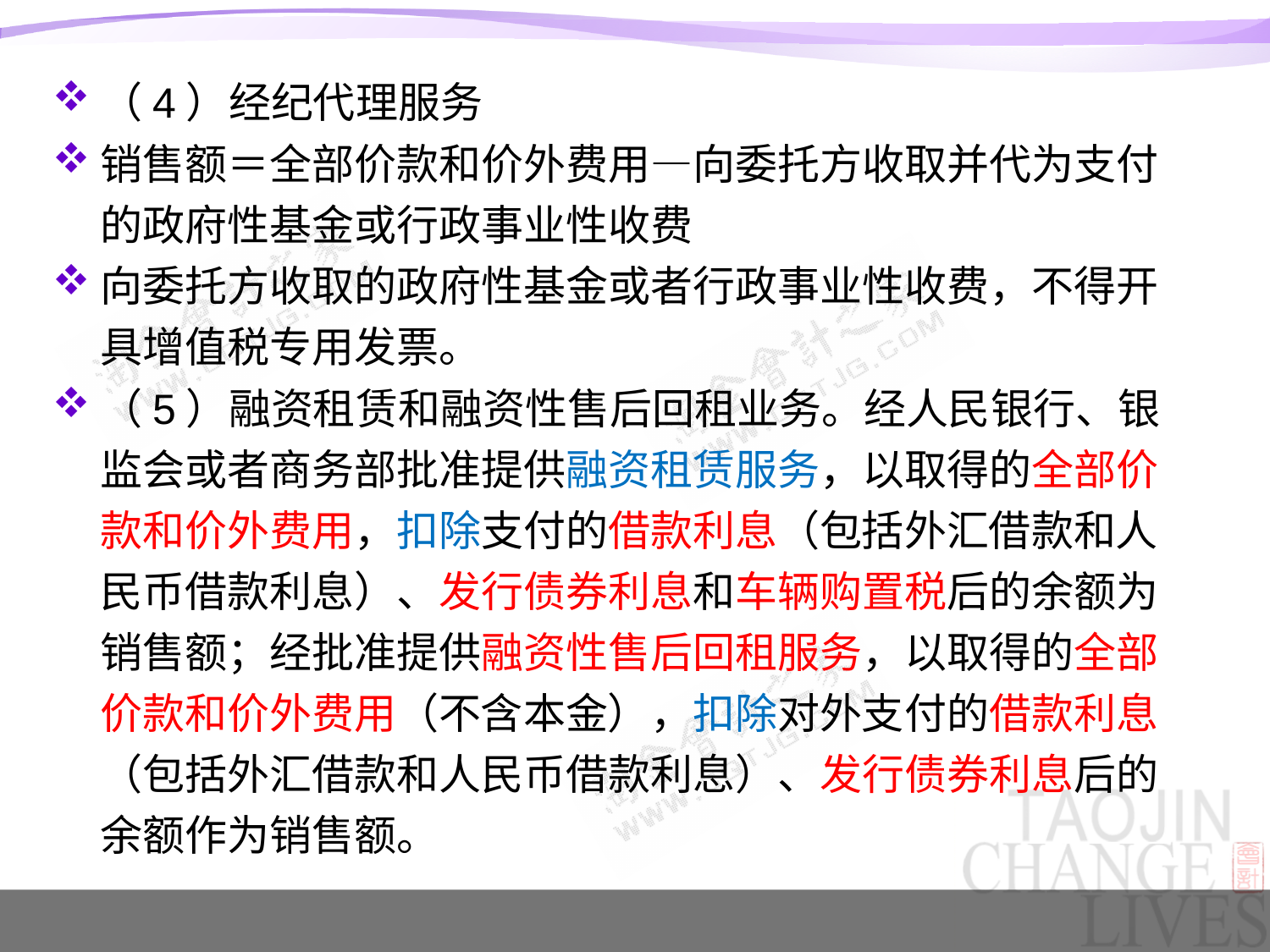

#
（4）经纪代理服务
销售额＝全部价款和价外费用—向委托方收取并代为支付的政府性基金或行政事业性收费
向委托方收取的政府性基金或者行政事业性收费，不得开具增值税专用发票。
（5）融资租赁和融资性售后回租业务。经人民银行、银监会或者商务部批准提供融资租赁服务，以取得的全部价款和价外费用，扣除支付的借款利息（包括外汇借款和人民币借款利息）、发行债券利息和车辆购置税后的余额为销售额；经批准提供融资性售后回租服务，以取得的全部价款和价外费用（不含本金），扣除对外支付的借款利息（包括外汇借款和人民币借款利息）、发行债券利息后的余额作为销售额。